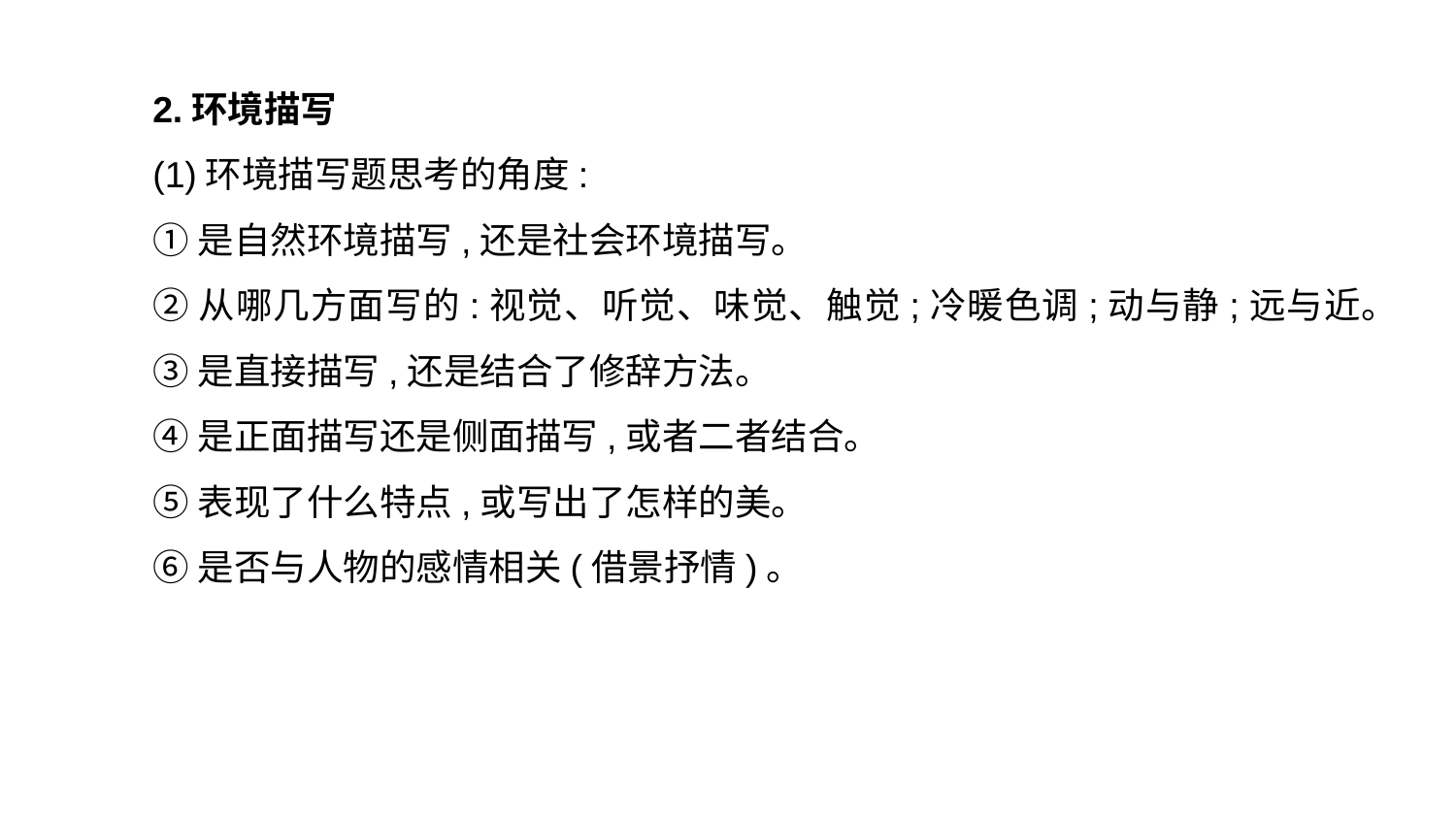

2.环境描写
(1)环境描写题思考的角度:
①是自然环境描写,还是社会环境描写。
②从哪几方面写的:视觉、听觉、味觉、触觉;冷暖色调;动与静;远与近。
③是直接描写,还是结合了修辞方法。
④是正面描写还是侧面描写,或者二者结合。
⑤表现了什么特点,或写出了怎样的美。
⑥是否与人物的感情相关(借景抒情)。